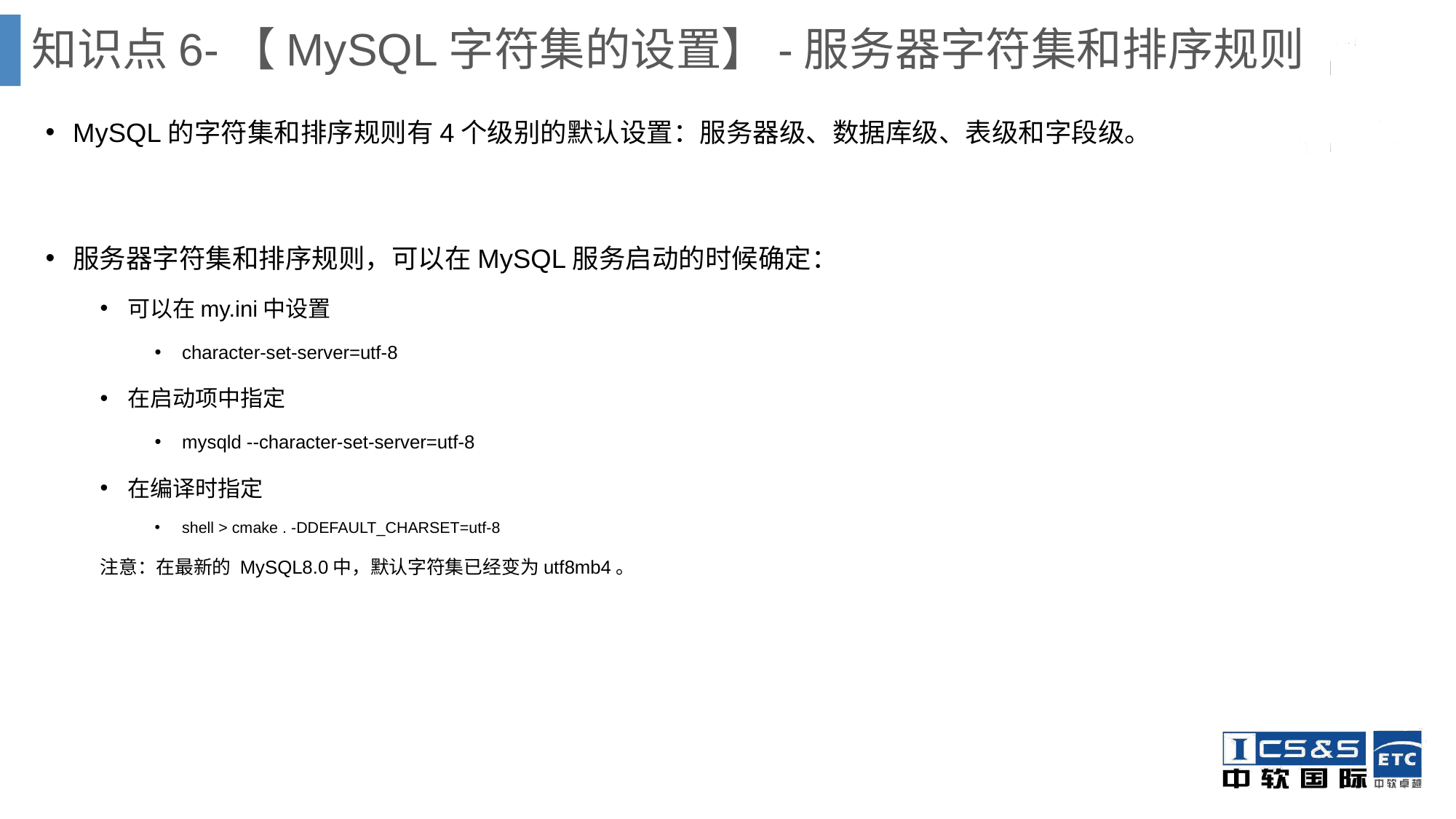

知识点6-【MySQL字符集的设置】-服务器字符集和排序规则
MySQL的字符集和排序规则有4个级别的默认设置：服务器级、数据库级、表级和字段级。

服务器字符集和排序规则，可以在MySQL服务启动的时候确定：
可以在my.ini中设置
character-set-server=utf-8
在启动项中指定
mysqld --character-set-server=utf-8
在编译时指定
shell > cmake . -DDEFAULT_CHARSET=utf-8
注意：在最新的 MySQL8.0中，默认字符集已经变为utf8mb4。